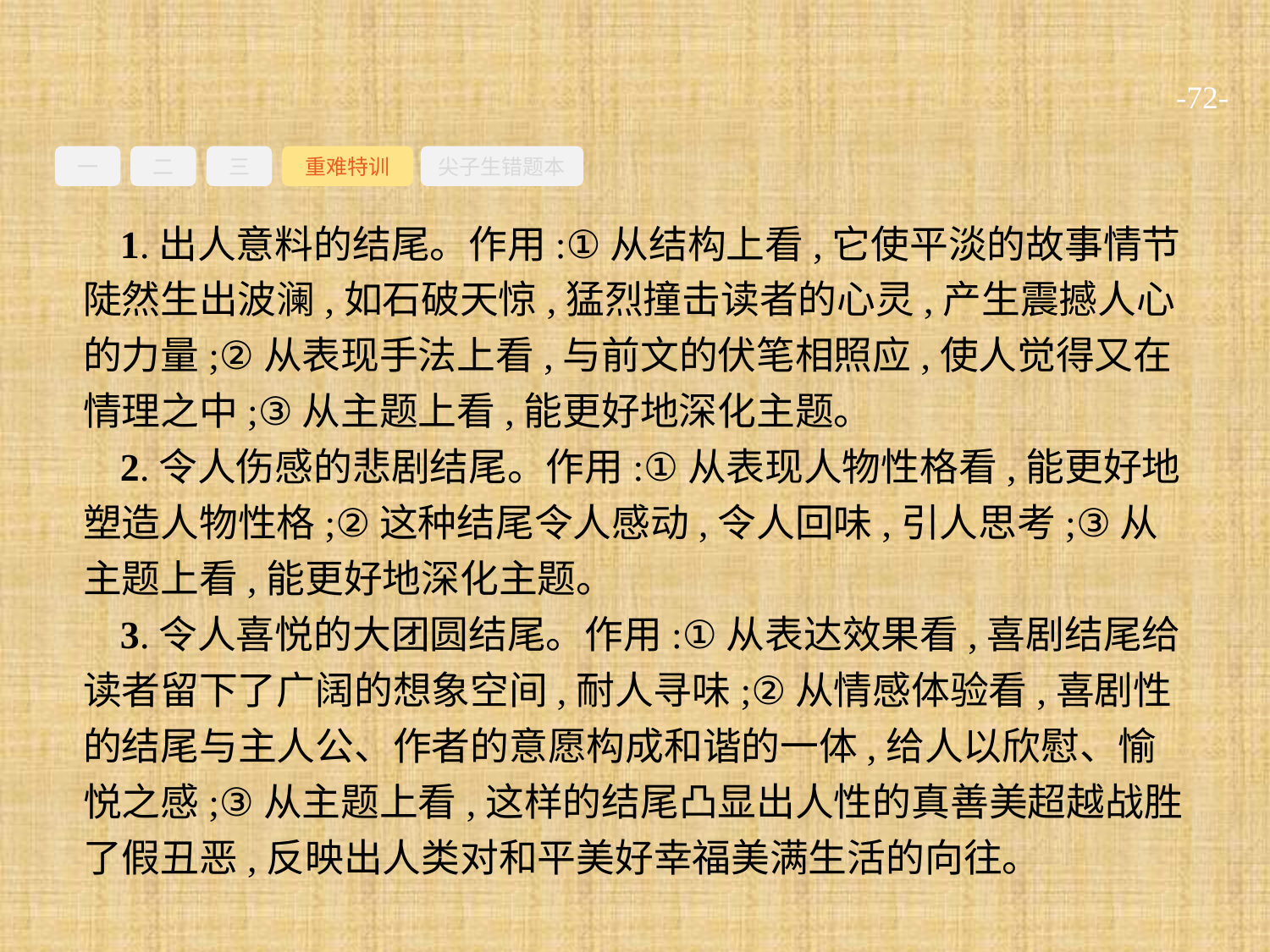

-72-
一
二
三
重难特训
尖子生错题本
1.出人意料的结尾。作用:①从结构上看,它使平淡的故事情节陡然生出波澜,如石破天惊,猛烈撞击读者的心灵,产生震撼人心的力量;②从表现手法上看,与前文的伏笔相照应,使人觉得又在情理之中;③从主题上看,能更好地深化主题。
2.令人伤感的悲剧结尾。作用:①从表现人物性格看,能更好地塑造人物性格;②这种结尾令人感动,令人回味,引人思考;③从主题上看,能更好地深化主题。
3.令人喜悦的大团圆结尾。作用:①从表达效果看,喜剧结尾给读者留下了广阔的想象空间,耐人寻味;②从情感体验看,喜剧性的结尾与主人公、作者的意愿构成和谐的一体,给人以欣慰、愉悦之感;③从主题上看,这样的结尾凸显出人性的真善美超越战胜了假丑恶,反映出人类对和平美好幸福美满生活的向往。